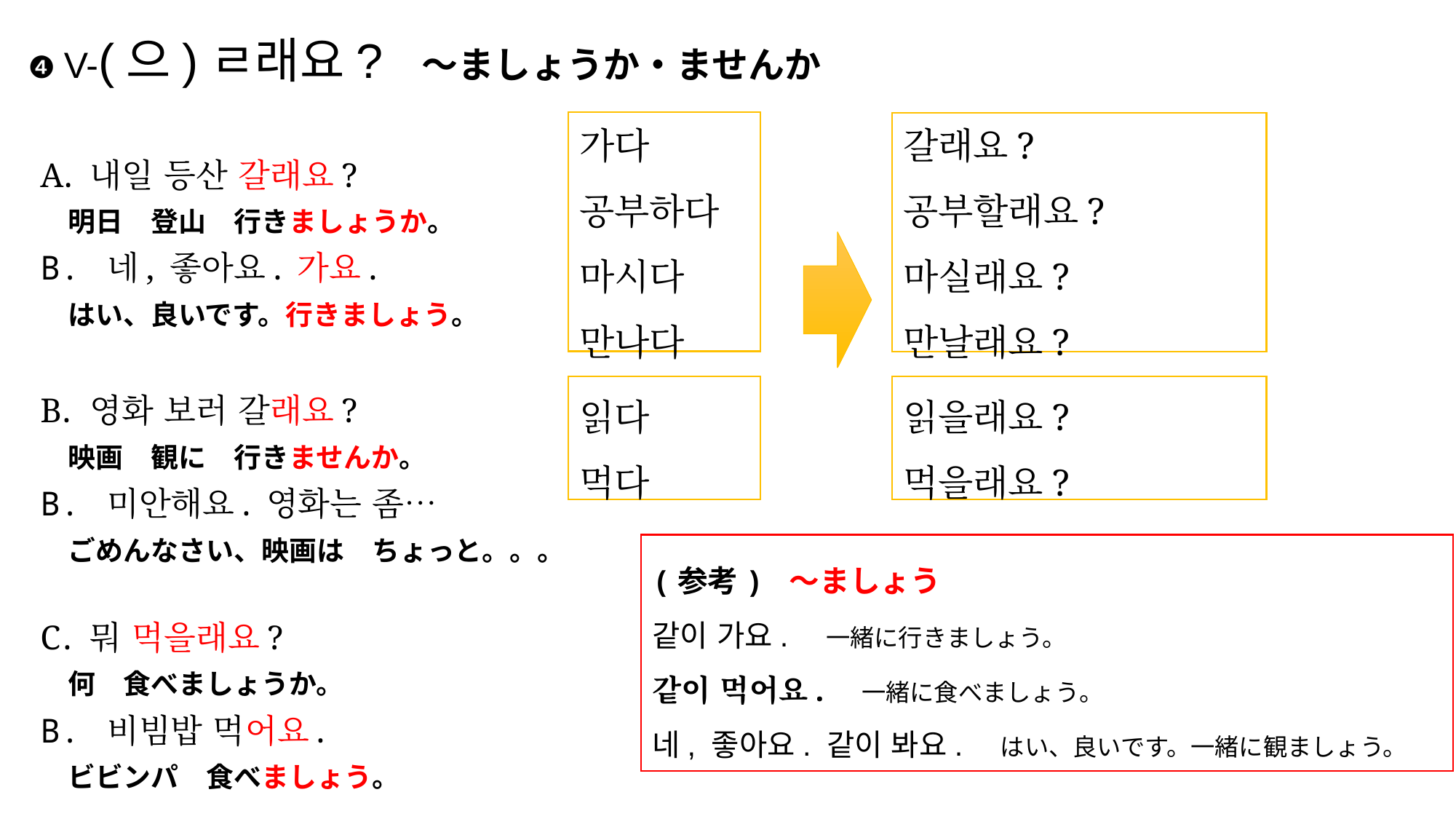

# ❹ V-(으)ㄹ래요?  ～ましょうか・ませんか

내일 등산 갈래요?
　明日　登山　行きましょうか。
B. 네, 좋아요. 가요.
　はい、良いです。行きましょう。

영화 보러 갈래요?
　映画　観に　行きませんか。
B. 미안해요. 영화는 좀…
　ごめんなさい、映画は　ちょっと。。。

뭐 먹을래요?
　何　食べましょうか。
B. 비빔밥 먹어요.
　ビビンパ　食べましょう。
가다
공부하다
마시다
만나다
갈래요?
공부할래요?
마실래요?
만날래요?

읽다
먹다
읽을래요?
먹을래요?
(参考) ～ましょう
같이 가요.　一緒に行きましょう。
같이 먹어요.　一緒に食べましょう。
네, 좋아요. 같이 봐요.　はい、良いです。一緒に観ましょう。